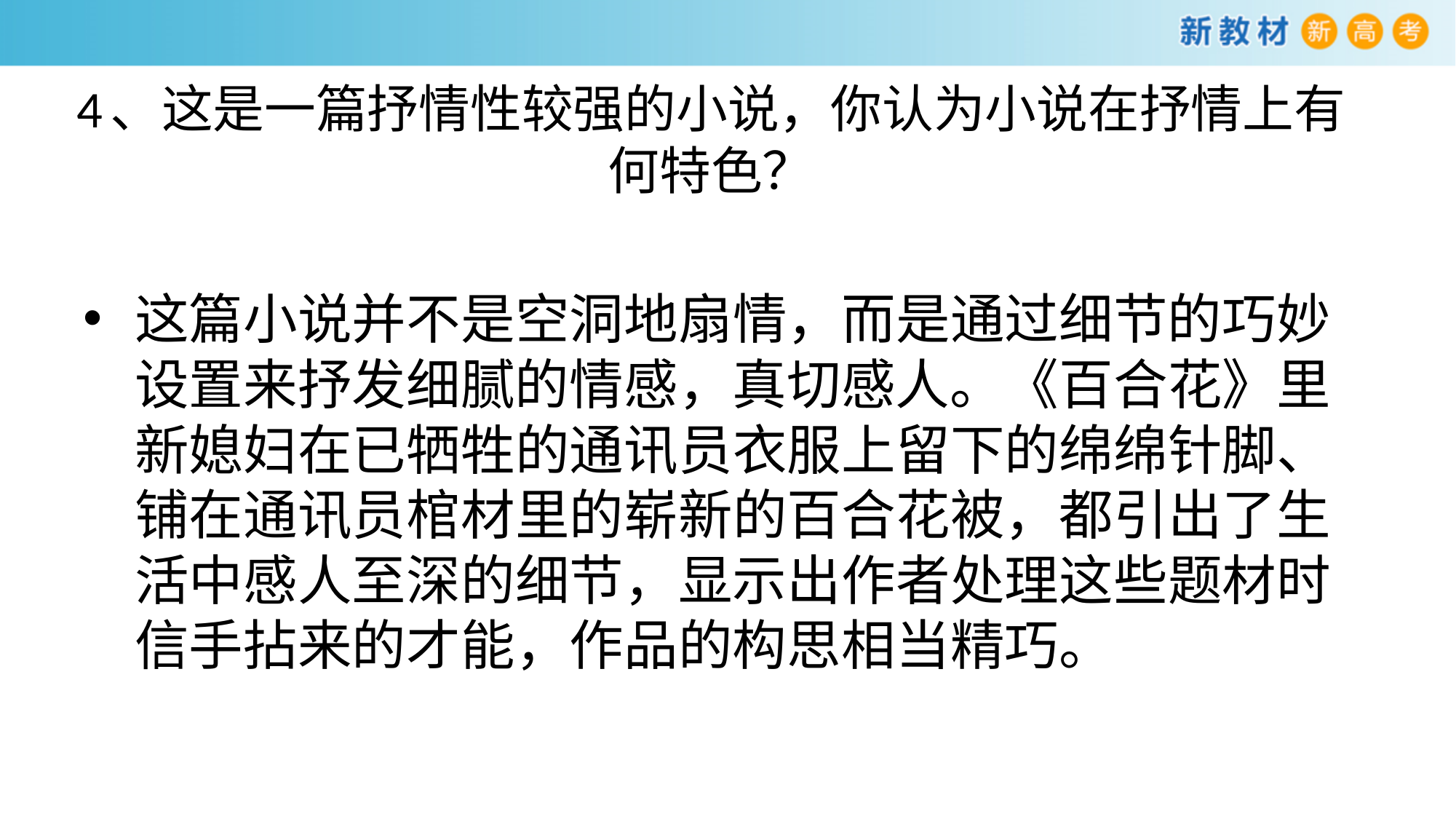

# 4、这是一篇抒情性较强的小说，你认为小说在抒情上有何特色？
这篇小说并不是空洞地扇情，而是通过细节的巧妙设置来抒发细腻的情感，真切感人。《百合花》里新媳妇在已牺牲的通讯员衣服上留下的绵绵针脚、铺在通讯员棺材里的崭新的百合花被，都引出了生活中感人至深的细节，显示出作者处理这些题材时信手拈来的才能，作品的构思相当精巧。